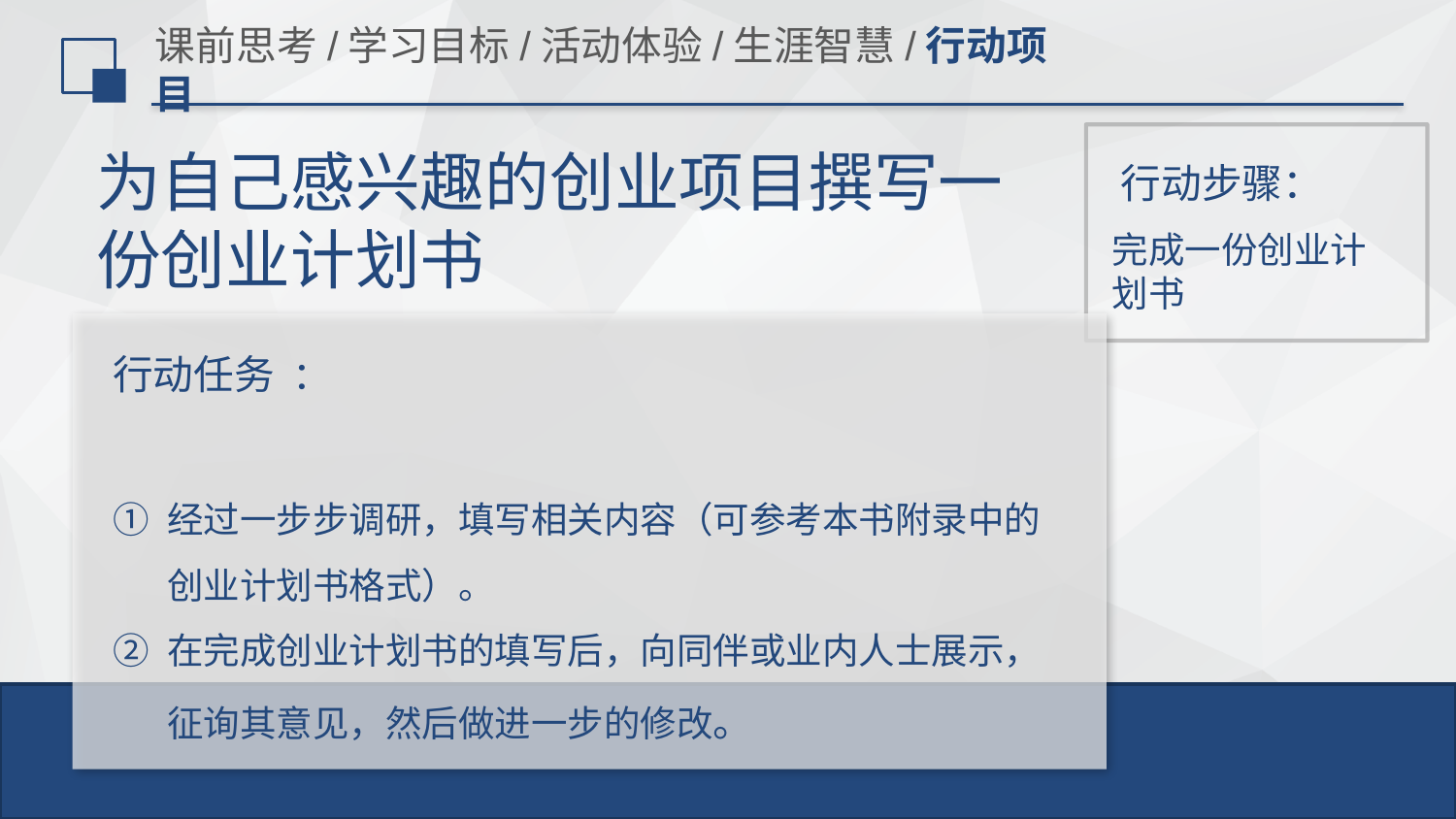

# 课前思考/学习目标/活动体验/生涯智慧/行动项目

为自己感兴趣的创业项目撰写一份创业计划书
行动步骤：
完成一份创业计划书

行动任务  ：

经过一步步调研，填写相关内容（可参考本书附录中的创业计划书格式）。
在完成创业计划书的填写后，向同伴或业内人士展示，征询其意见，然后做进一步的修改。